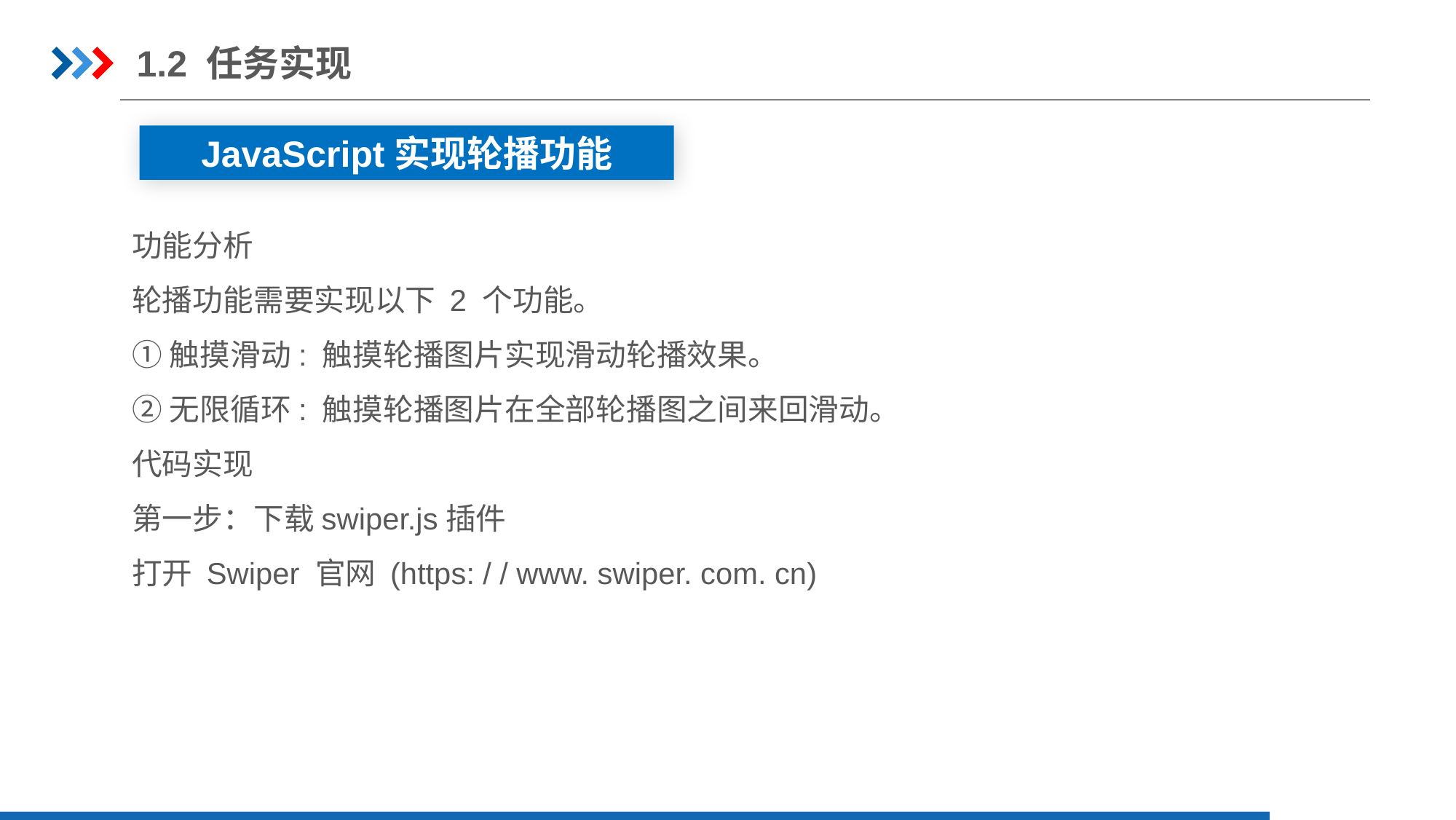

1.2 任务实现
JavaScript实现轮播功能
功能分析
轮播功能需要实现以下 2 个功能。
①触摸滑动: 触摸轮播图片实现滑动轮播效果。
②无限循环: 触摸轮播图片在全部轮播图之间来回滑动。
代码实现
第一步：下载swiper.js插件
打开 Swiper 官网 (https: / / www. swiper. com. cn)